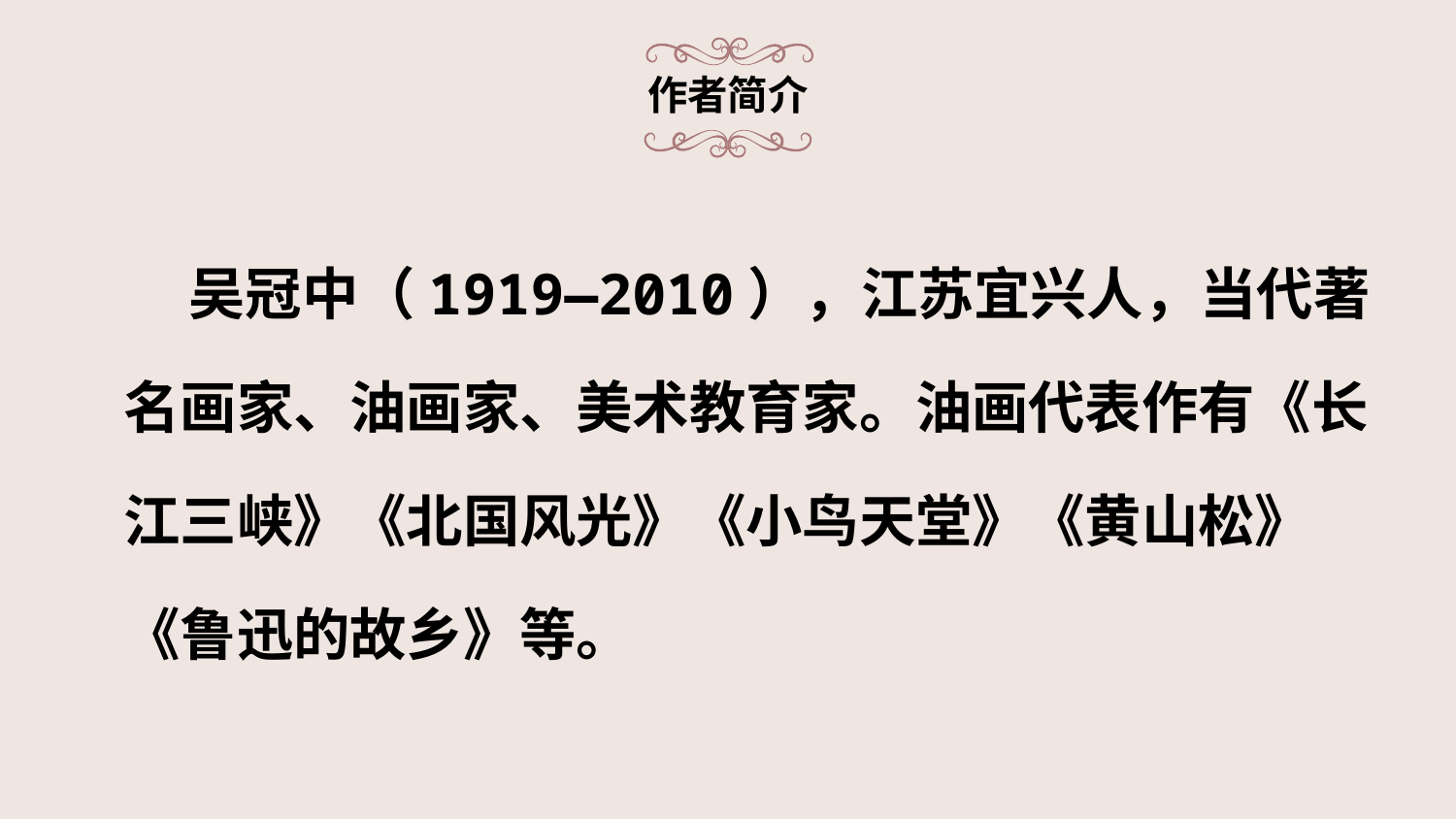

# 作者简介
    吴冠中（1919—2010），江苏宜兴人，当代著名画家、油画家、美术教育家。油画代表作有《长江三峡》《北国风光》《小鸟天堂》《黄山松》《鲁迅的故乡》等。